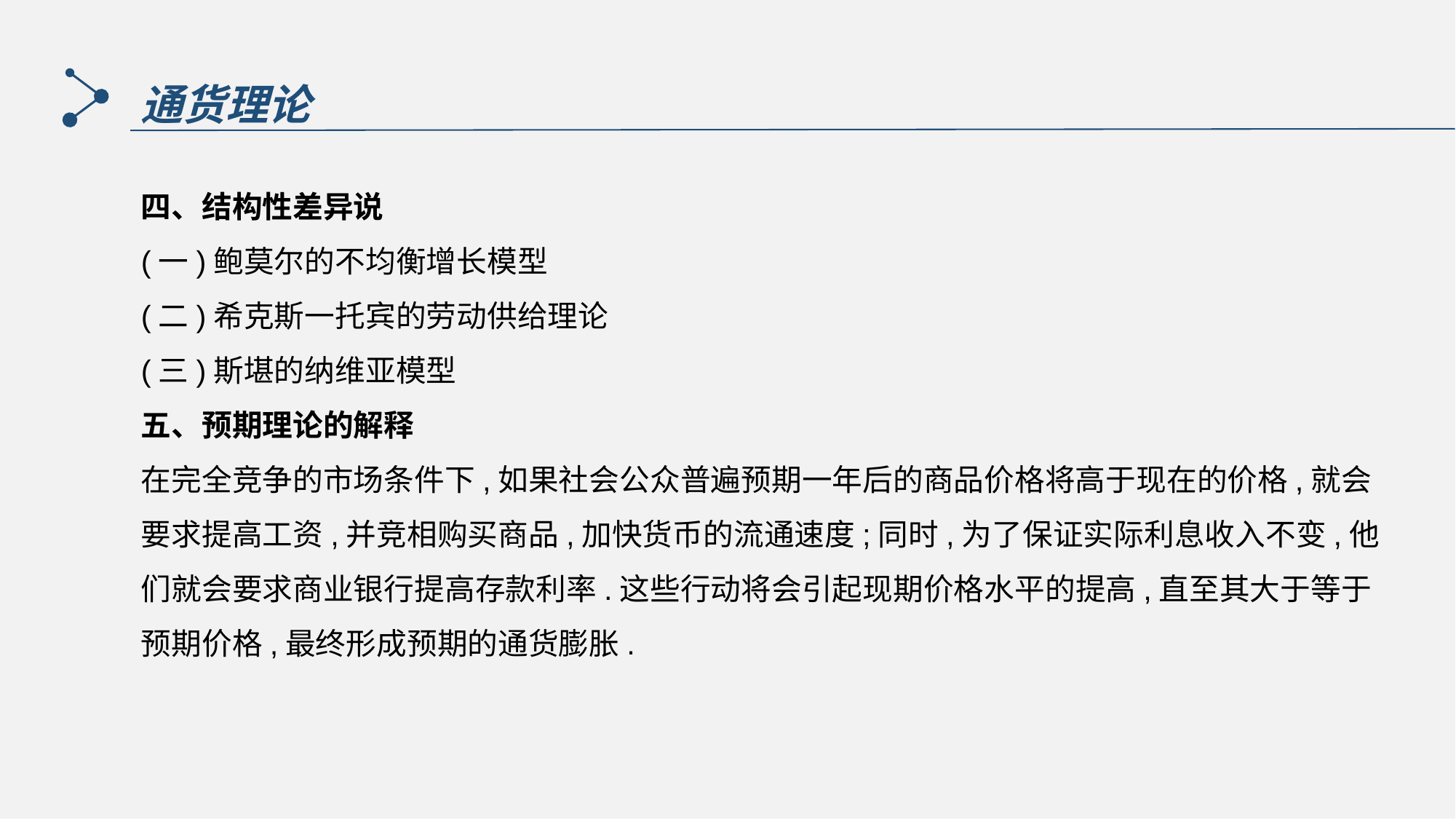

通货理论
四、结构性差异说
(一)鲍莫尔的不均衡增长模型
(二)希克斯一托宾的劳动供给理论
(三)斯堪的纳维亚模型
五、预期理论的解释
在完全竞争的市场条件下,如果社会公众普遍预期一年后的商品价格将高于现在的价格,就会要求提高工资,并竞相购买商品,加快货币的流通速度;同时,为了保证实际利息收入不变,他们就会要求商业银行提高存款利率.这些行动将会引起现期价格水平的提高,直至其大于等于预期价格,最终形成预期的通货膨胀.